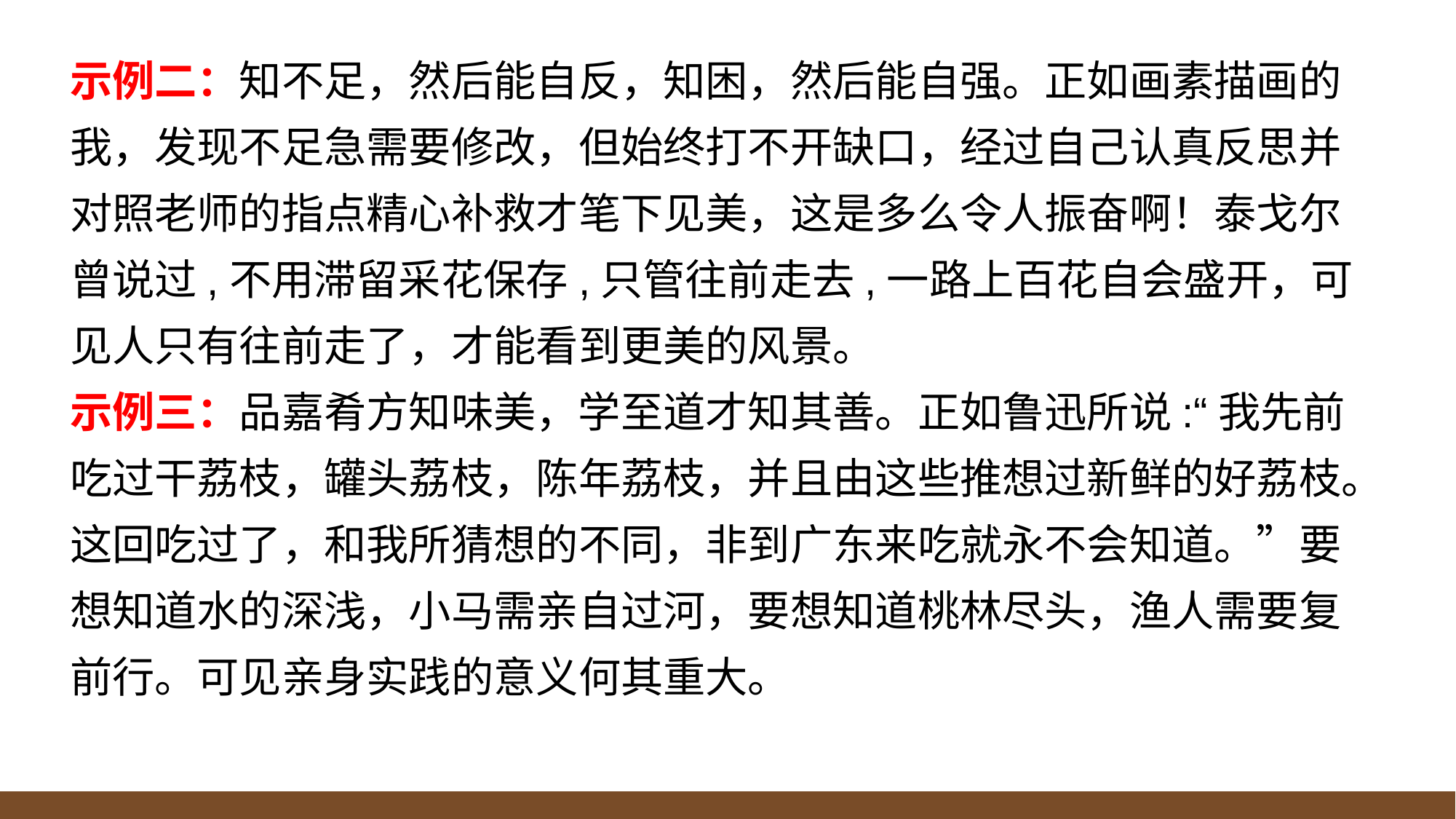

示例二：知不足，然后能自反，知困，然后能自强。正如画素描画的我，发现不足急需要修改，但始终打不开缺口，经过自己认真反思并对照老师的指点精心补救才笔下见美，这是多么令人振奋啊！泰戈尔曾说过,不用滞留采花保存,只管往前走去,一路上百花自会盛开，可见人只有往前走了，才能看到更美的风景。
示例三：品嘉肴方知味美，学至道才知其善。正如鲁迅所说:“我先前吃过干荔枝，罐头荔枝，陈年荔枝，并且由这些推想过新鲜的好荔枝。这回吃过了，和我所猜想的不同，非到广东来吃就永不会知道。”要想知道水的深浅，小马需亲自过河，要想知道桃林尽头，渔人需要复前行。可见亲身实践的意义何其重大。